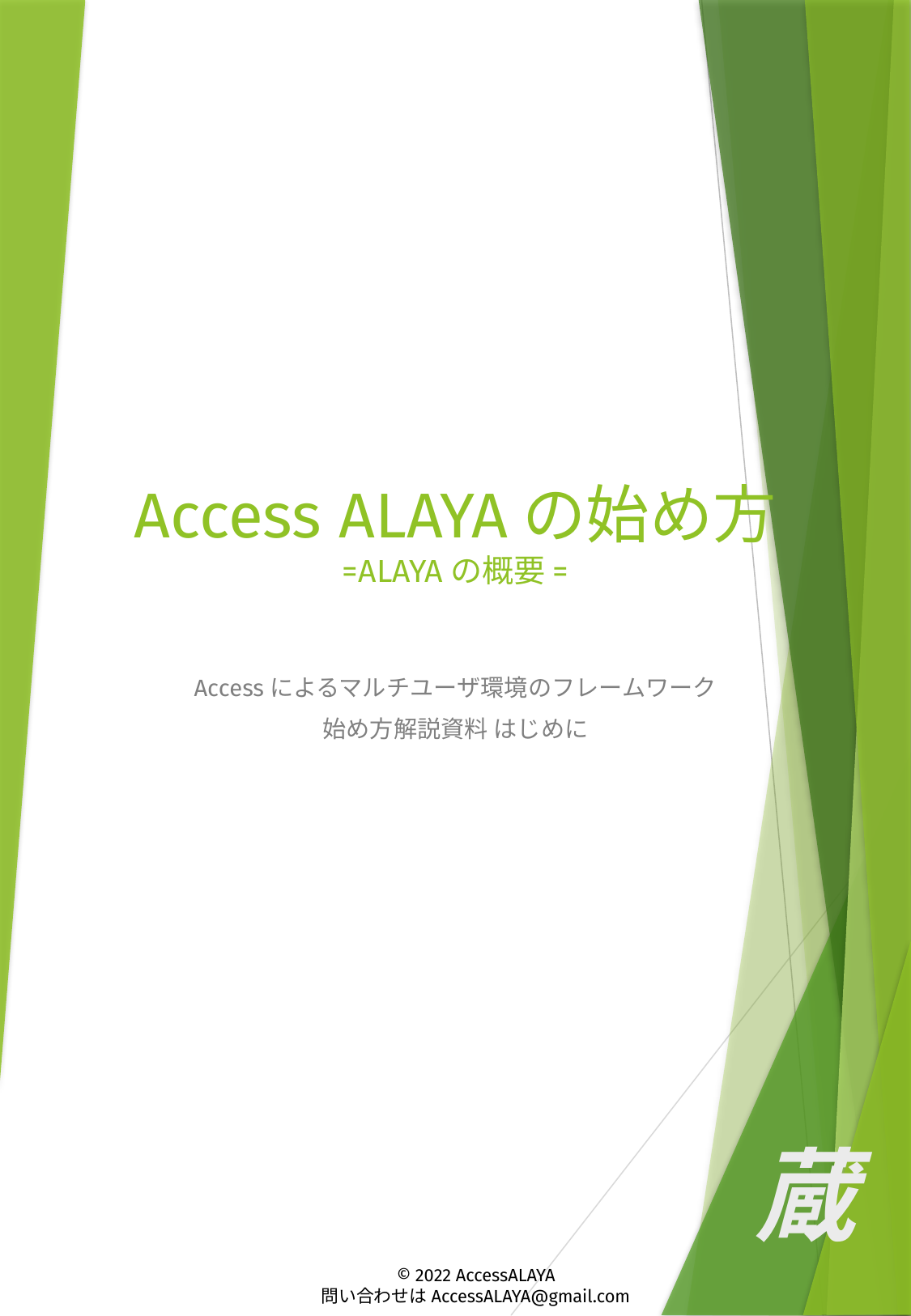

# Access ALAYAの始め方 =ALAYAの概要=
Accessによるマルチユーザ環境のフレームワーク
始め方解説資料 はじめに
© 2022 AccessALAYA
問い合わせはAccessALAYA@gmail.com